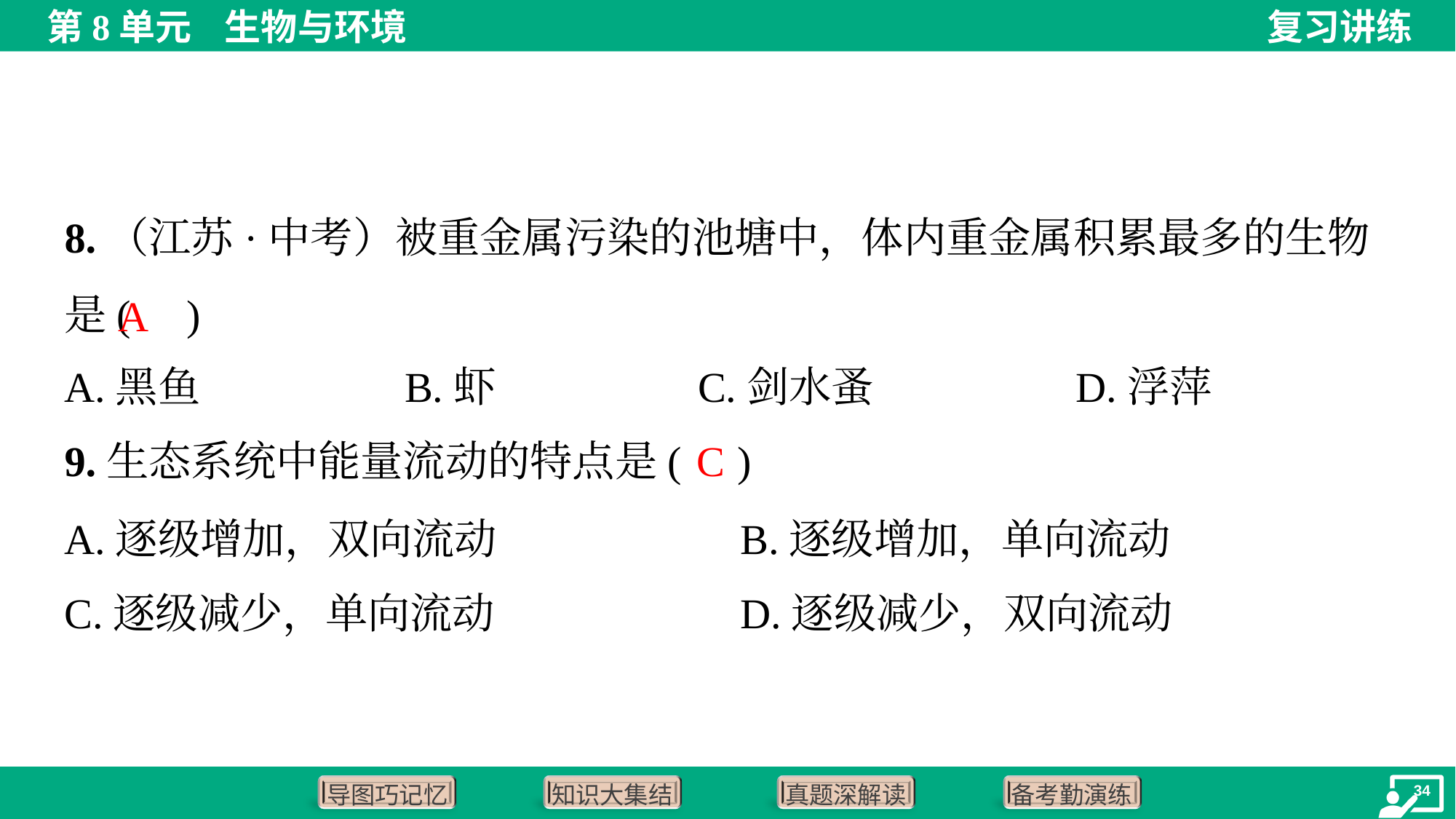

8.（江苏·中考）被重金属污染的池塘中，体内重金属积累最多的生物是(     )
A
A.黑鱼	B.虾	C.剑水蚤	D.浮萍
C
9.生态系统中能量流动的特点是(     )
A.逐级增加，双向流动	B.逐级增加，单向流动
C.逐级减少，单向流动	D.逐级减少，双向流动